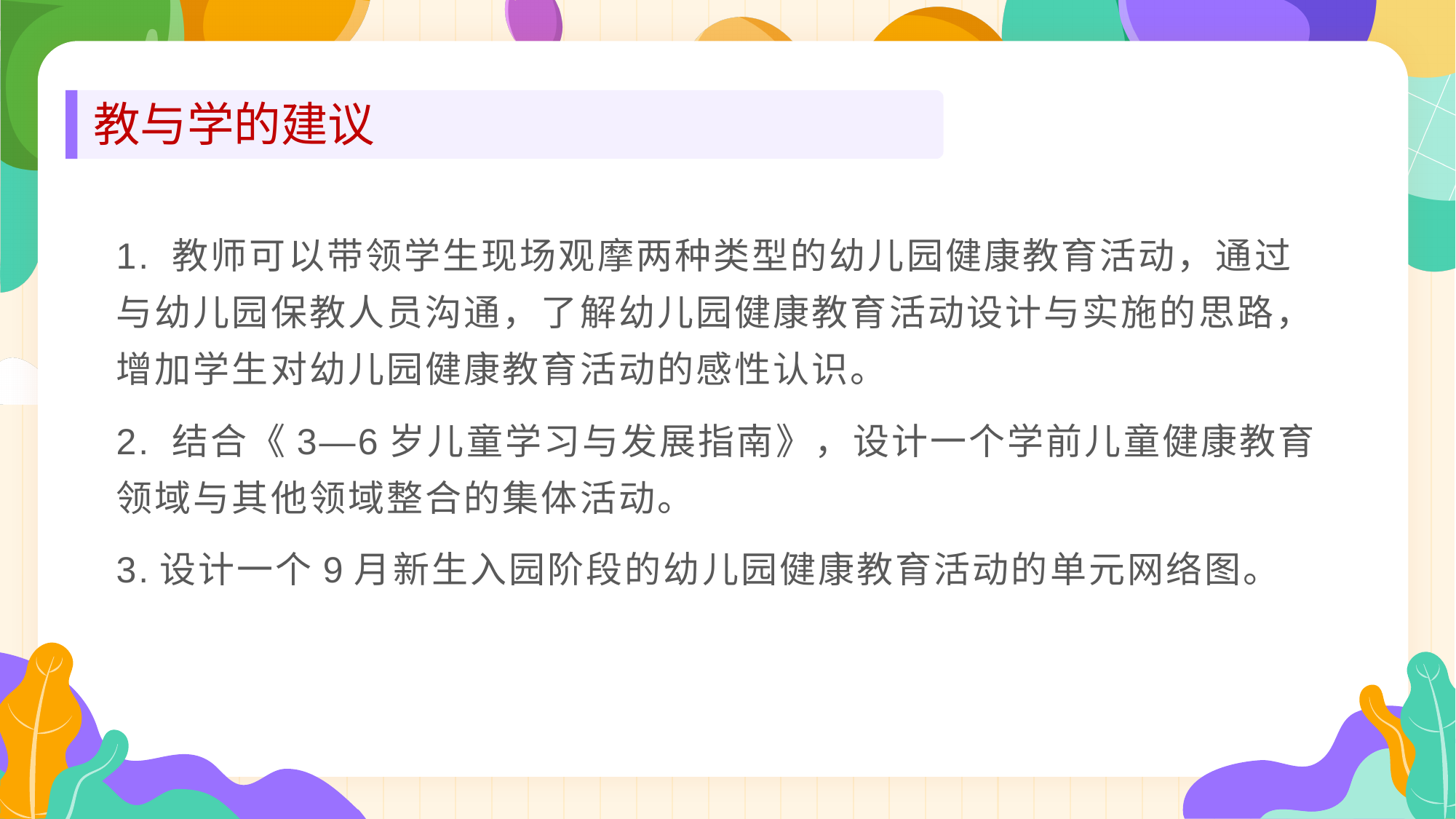

教与学的建议
1. 教师可以带领学生现场观摩两种类型的幼儿园健康教育活动，通过与幼儿园保教人员沟通，了解幼儿园健康教育活动设计与实施的思路，增加学生对幼儿园健康教育活动的感性认识。
2. 结合《3—6岁儿童学习与发展指南》，设计一个学前儿童健康教育领域与其他领域整合的集体活动。
3.设计一个9月新生入园阶段的幼儿园健康教育活动的单元网络图。